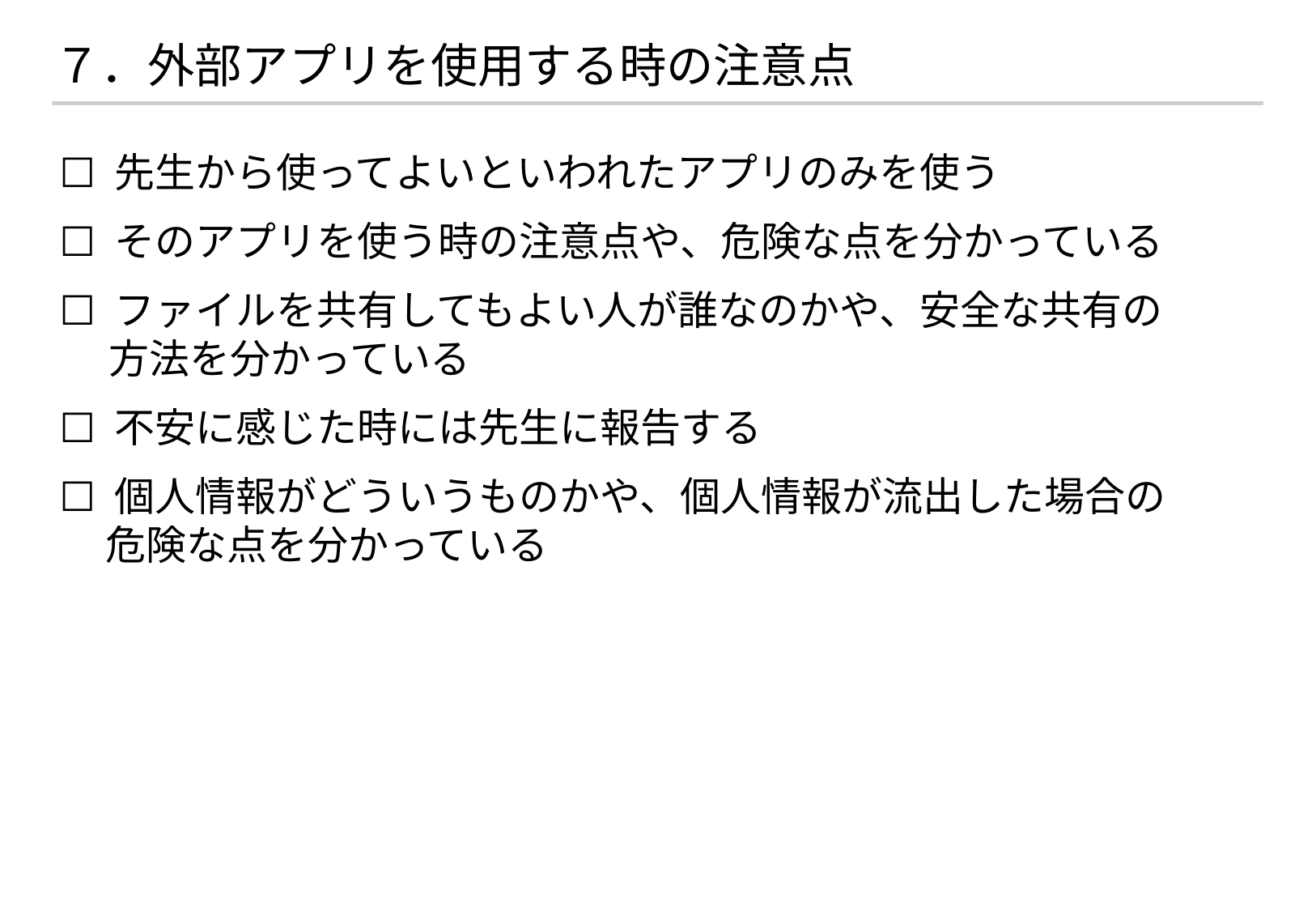

# ７．外部アプリを使用する時の注意点
☐ 先生から使ってよいといわれたアプリのみを使う
☐ そのアプリを使う時の注意点や、危険な点を分かっている

☐ ファイルを共有してもよい人が誰なのかや、安全な共有の
　 方法を分かっている

☐ 不安に感じた時には先生に報告する

☐ 個人情報がどういうものかや、個人情報が流出した場合の
    危険な点を分かっている